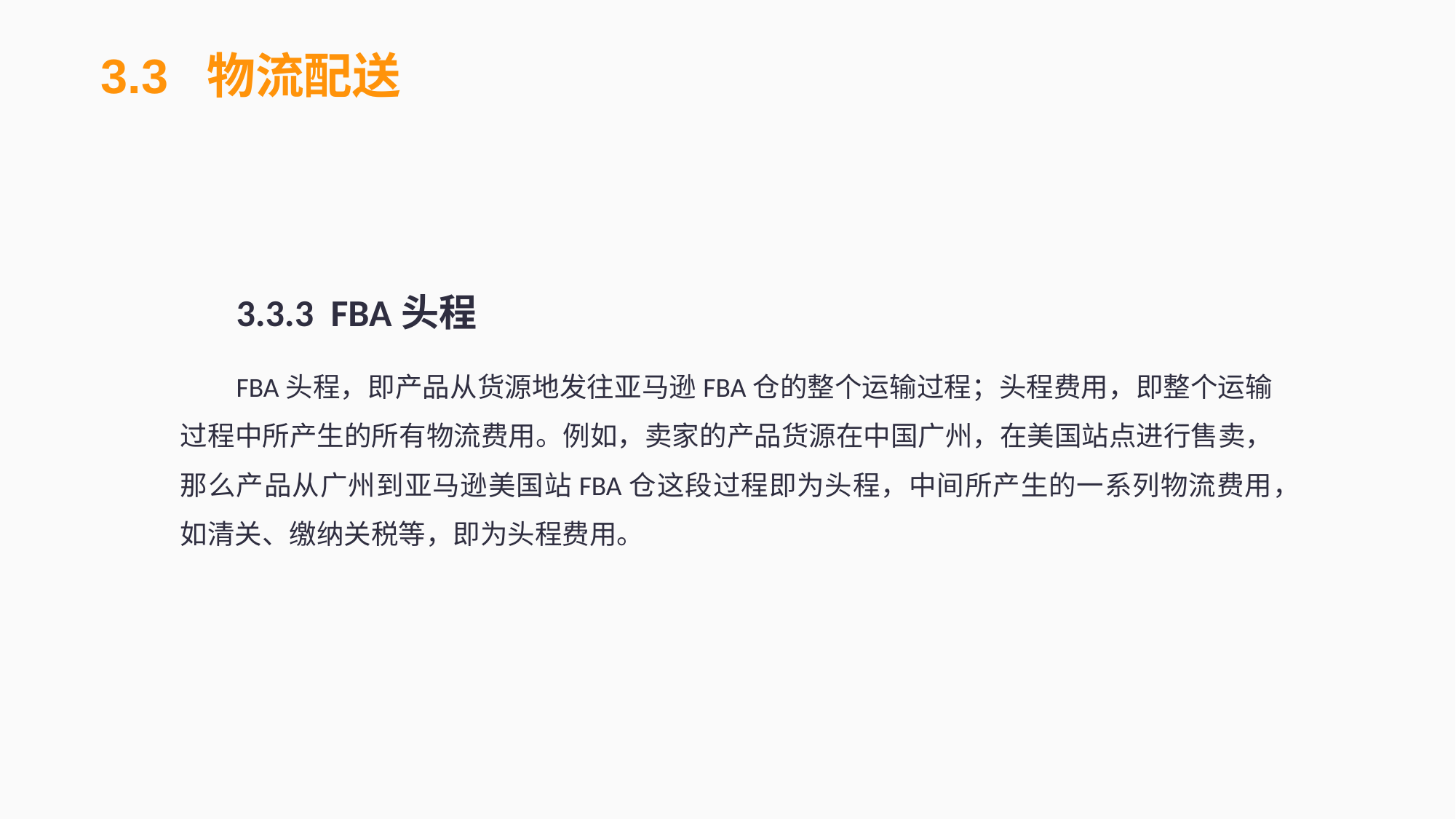

3.3  物流配送
3.3.3  FBA头程
FBA头程，即产品从货源地发往亚马逊FBA仓的整个运输过程；头程费用，即整个运输过程中所产生的所有物流费用。例如，卖家的产品货源在中国广州，在美国站点进行售卖，那么产品从广州到亚马逊美国站FBA仓这段过程即为头程，中间所产生的一系列物流费用，如清关、缴纳关税等，即为头程费用。